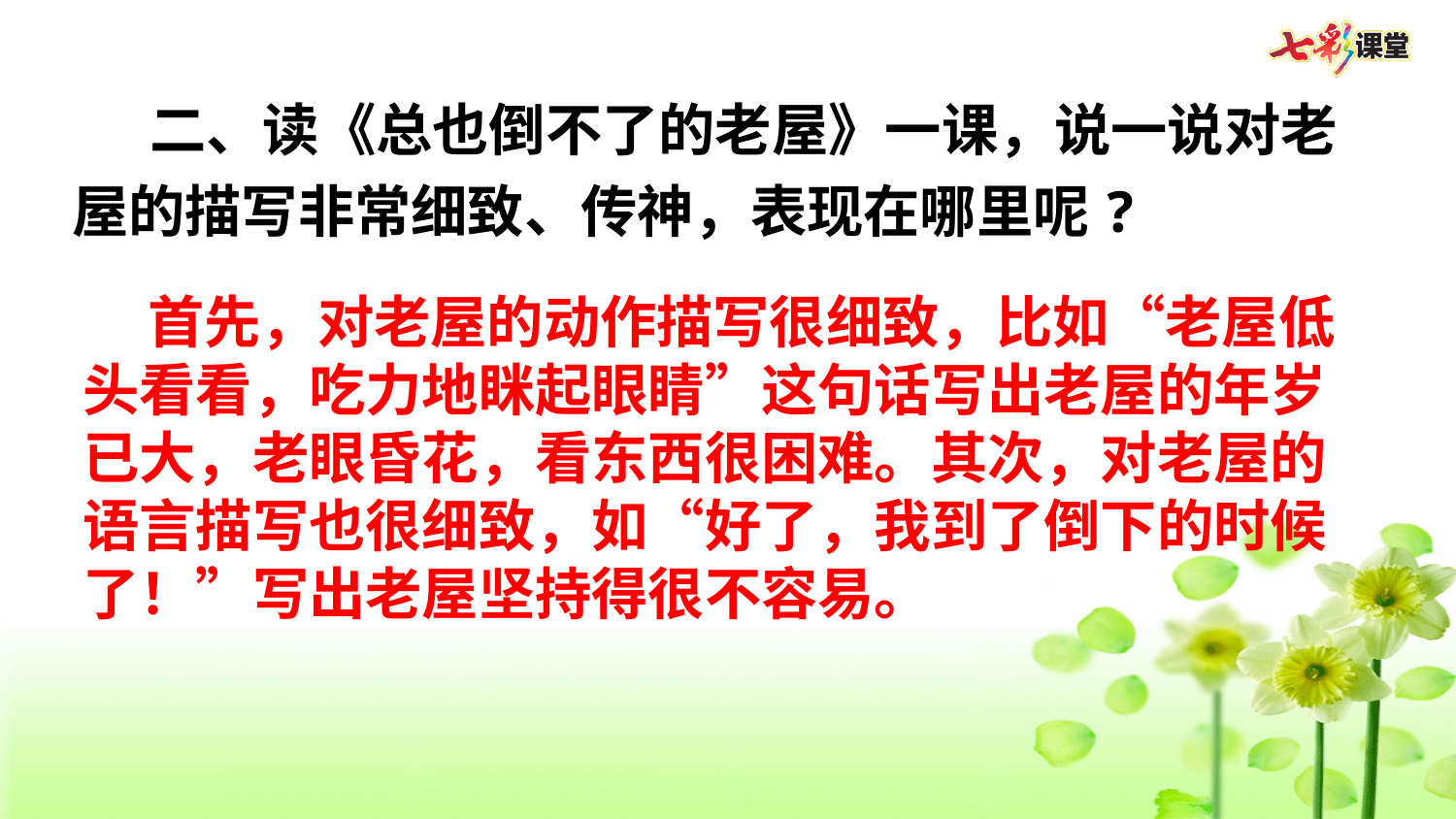

二、读《总也倒不了的老屋》一课，说一说对老屋的描写非常细致、传神，表现在哪里呢?
    首先，对老屋的动作描写很细致，比如“老屋低头看看，吃力地眯起眼睛”这句话写出老屋的年岁已大，老眼昏花，看东西很困难。其次，对老屋的语言描写也很细致，如“好了，我到了倒下的时候了！”写出老屋坚持得很不容易。